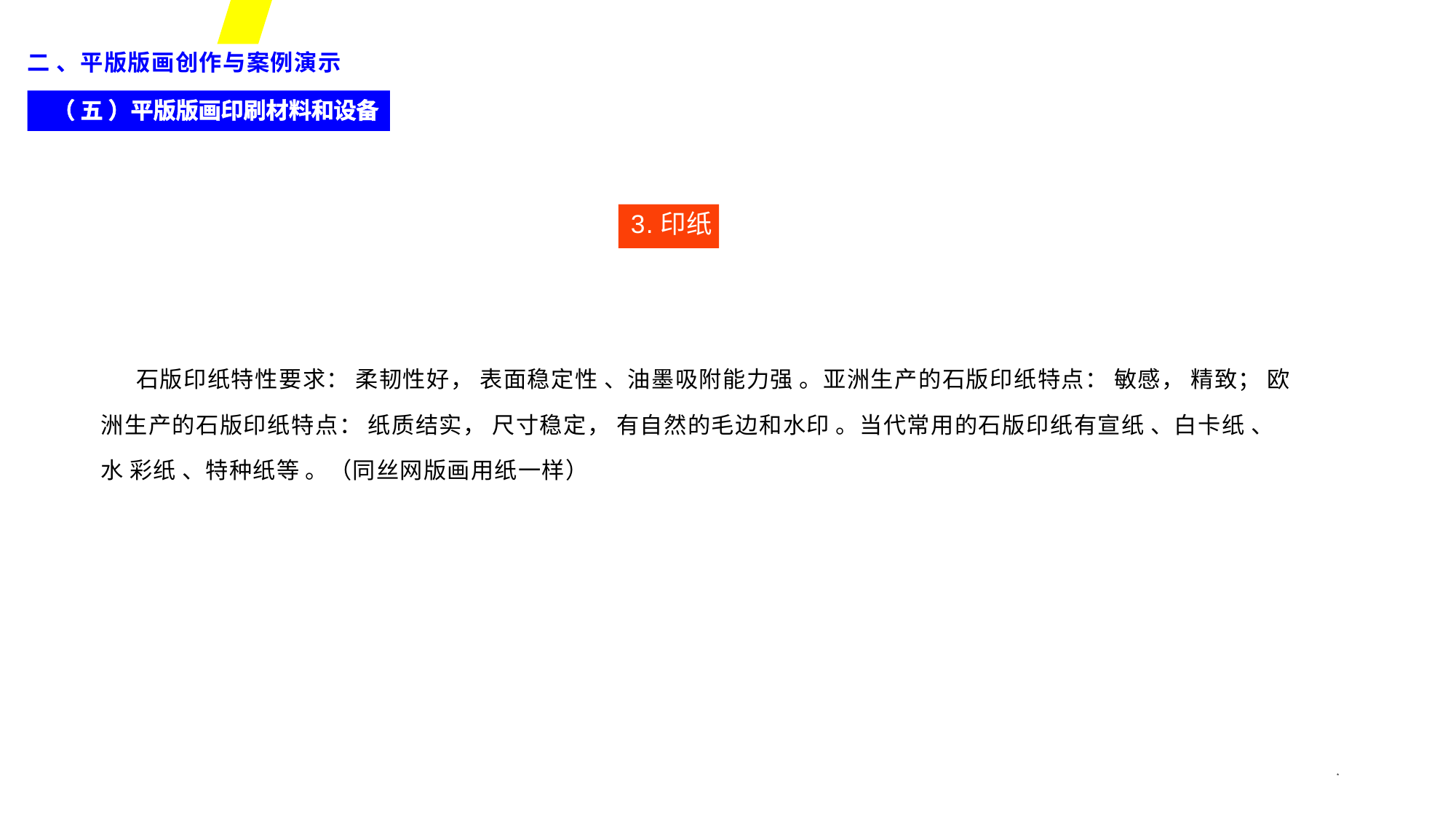

二 、平版版画创作与案例演示

（ 五 ）平版版画印刷材料和设备

3.印纸

石版印纸特性要求： 柔韧性好， 表面稳定性 、油墨吸附能力强 。亚洲生产的石版印纸特点： 敏感， 精致； 欧
洲生产的石版印纸特点： 纸质结实， 尺寸稳定， 有自然的毛边和水印 。当代常用的石版印纸有宣纸 、白卡纸 、水 彩纸 、特种纸等 。（同丝网版画用纸一样）

*